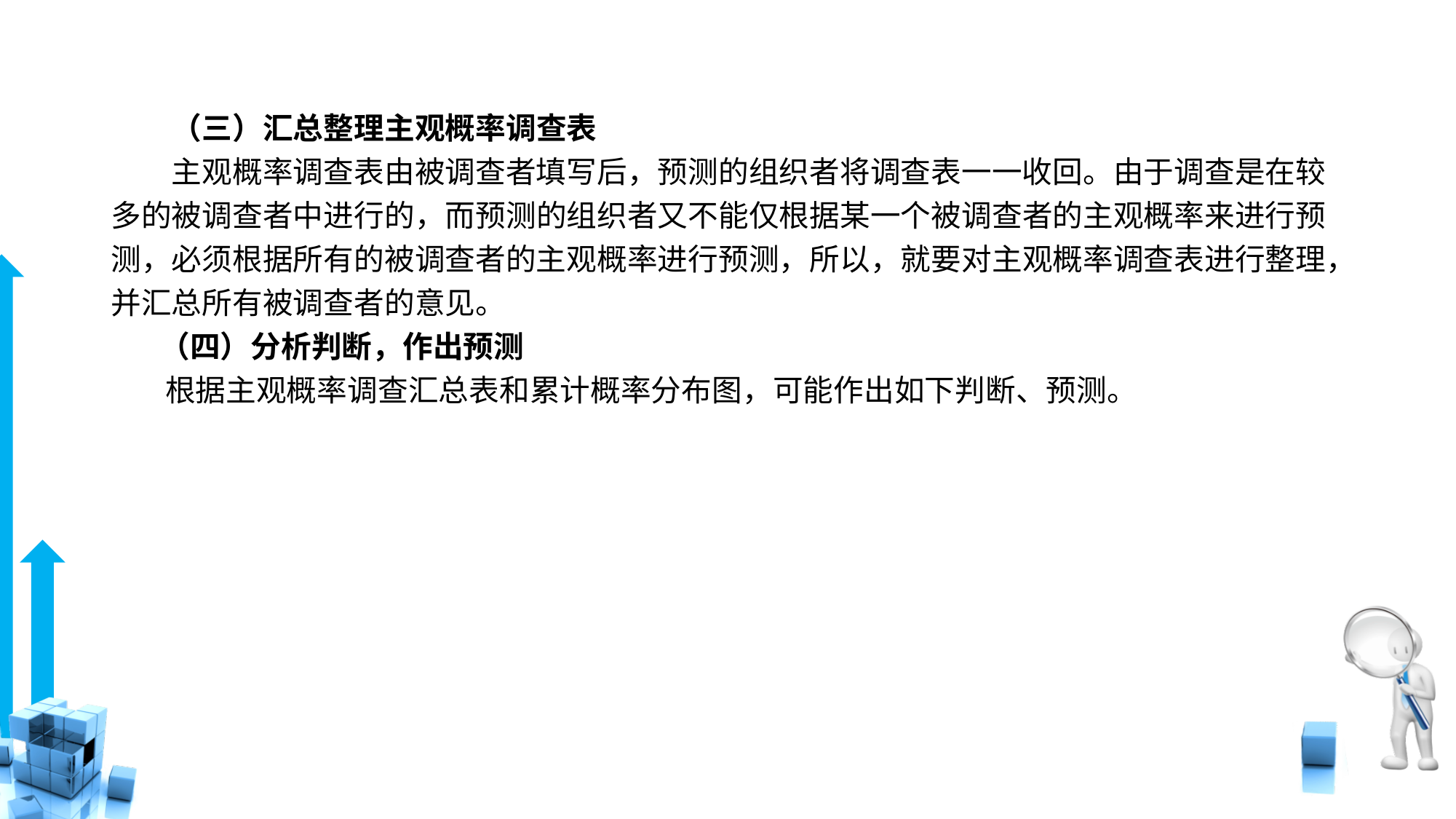

# （三）汇总整理主观概率调查表
　　主观概率调查表由被调查者填写后，预测的组织者将调查表一一收回。由于调查是在较多的被调查者中进行的，而预测的组织者又不能仅根据某一个被调查者的主观概率来进行预测，必须根据所有的被调查者的主观概率进行预测，所以，就要对主观概率调查表进行整理，并汇总所有被调查者的意见。
      （四）分析判断，作出预测
       根据主观概率调查汇总表和累计概率分布图，可能作出如下判断、预测。